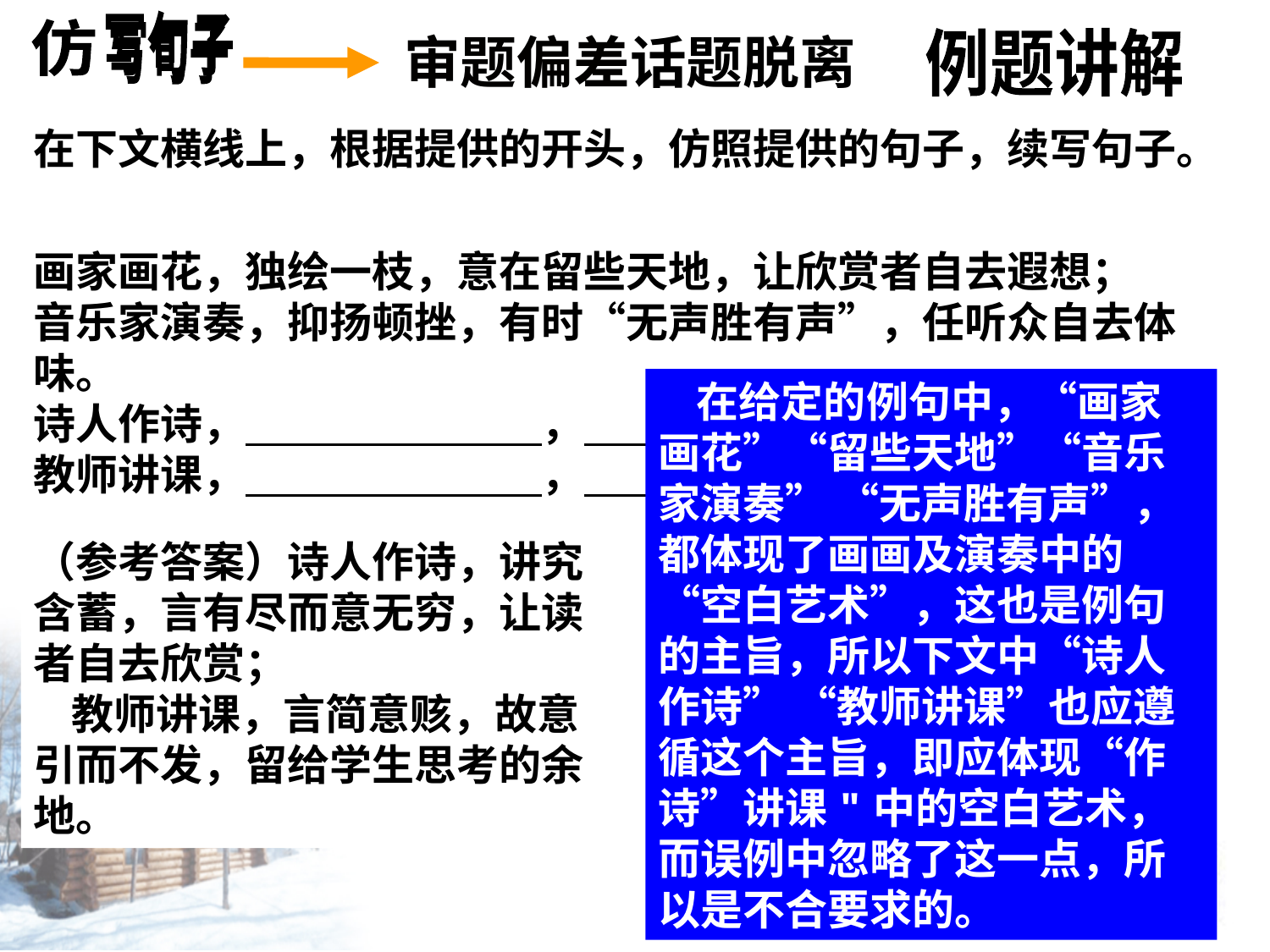

常见失误

审题偏差话题脱离
例题讲解
在下文横线上，根据提供的开头，仿照提供的句子，续写句子。
画家画花，独绘一枝，意在留些天地，让欣赏者自去遐想；
音乐家演奏，抑扬顿挫，有时“无声胜有声”，任听众自去体味。
诗人作诗，　　　　　　　，　　　　　，　　　　　　　 ；
教师讲课，　　　　　　　，　　　　　，　　　　　　　 。
   在给定的例句中，“画家画花”“留些天地”“音乐家演奏” “无声胜有声”，都体现了画画及演奏中的“空白艺术”，这也是例句的主旨，所以下文中“诗人作诗” “教师讲课”也应遵循这个主旨，即应体现“作诗”讲课"中的空白艺术，而误例中忽略了这一点，所以是不合要求的。
（参考答案）诗人作诗，讲究含蓄，言有尽而意无穷，让读者自去欣赏；
    教师讲课，言简意赅，故意引而不发，留给学生思考的余地。
［误例］诗人作诗，洋洋洒洒，感情挥洒淋漓尽致，让读者身临其境；
    教师讲课，循循善诱，讲解深入浅出，让学生如坐春风。